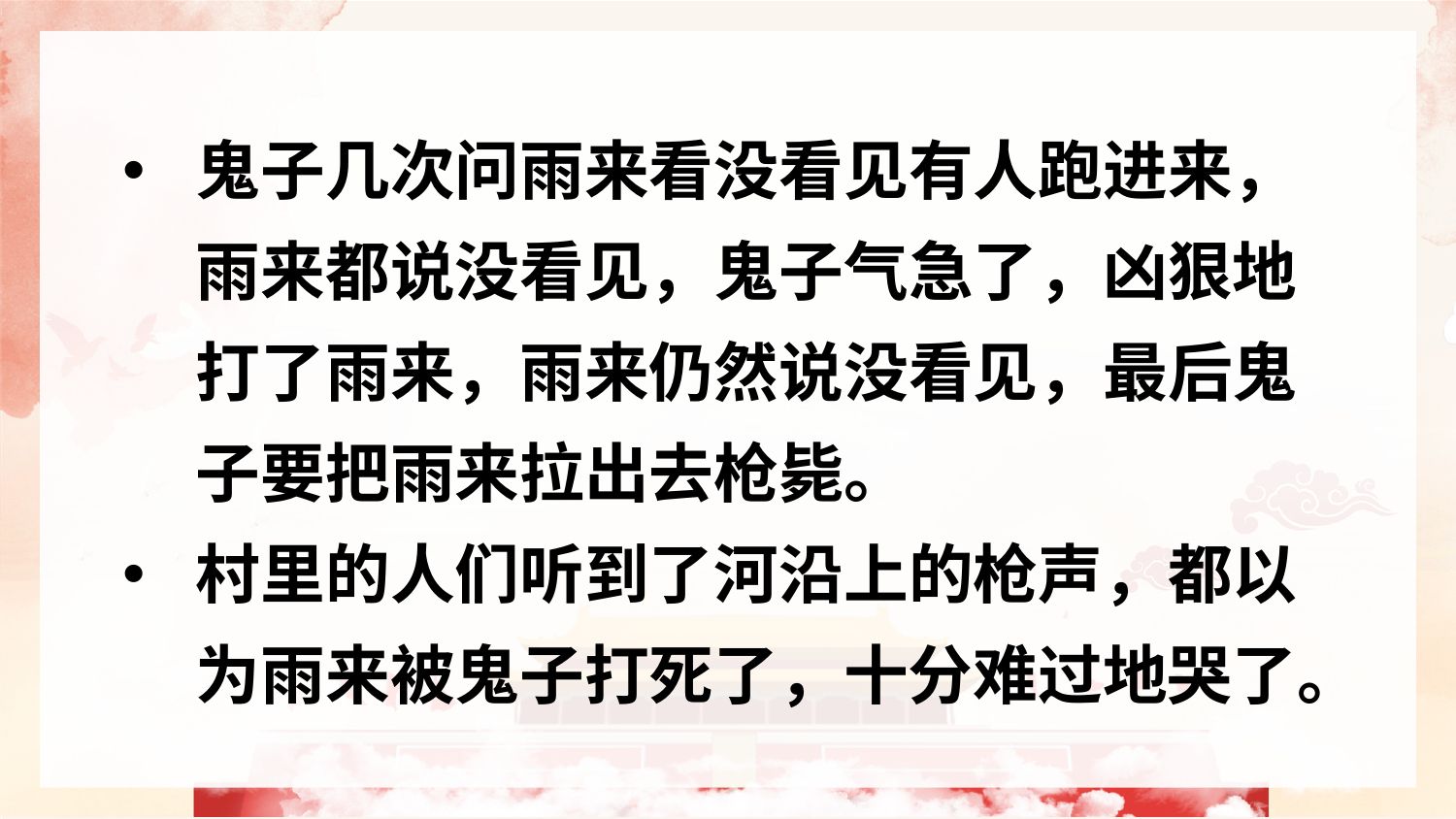

鬼子几次问雨来看没看见有人跑进来，雨来都说没看见，鬼子气急了，凶狠地打了雨来，雨来仍然说没看见，最后鬼子要把雨来拉出去枪毙。
村里的人们听到了河沿上的枪声，都以为雨来被鬼子打死了，十分难过地哭了。